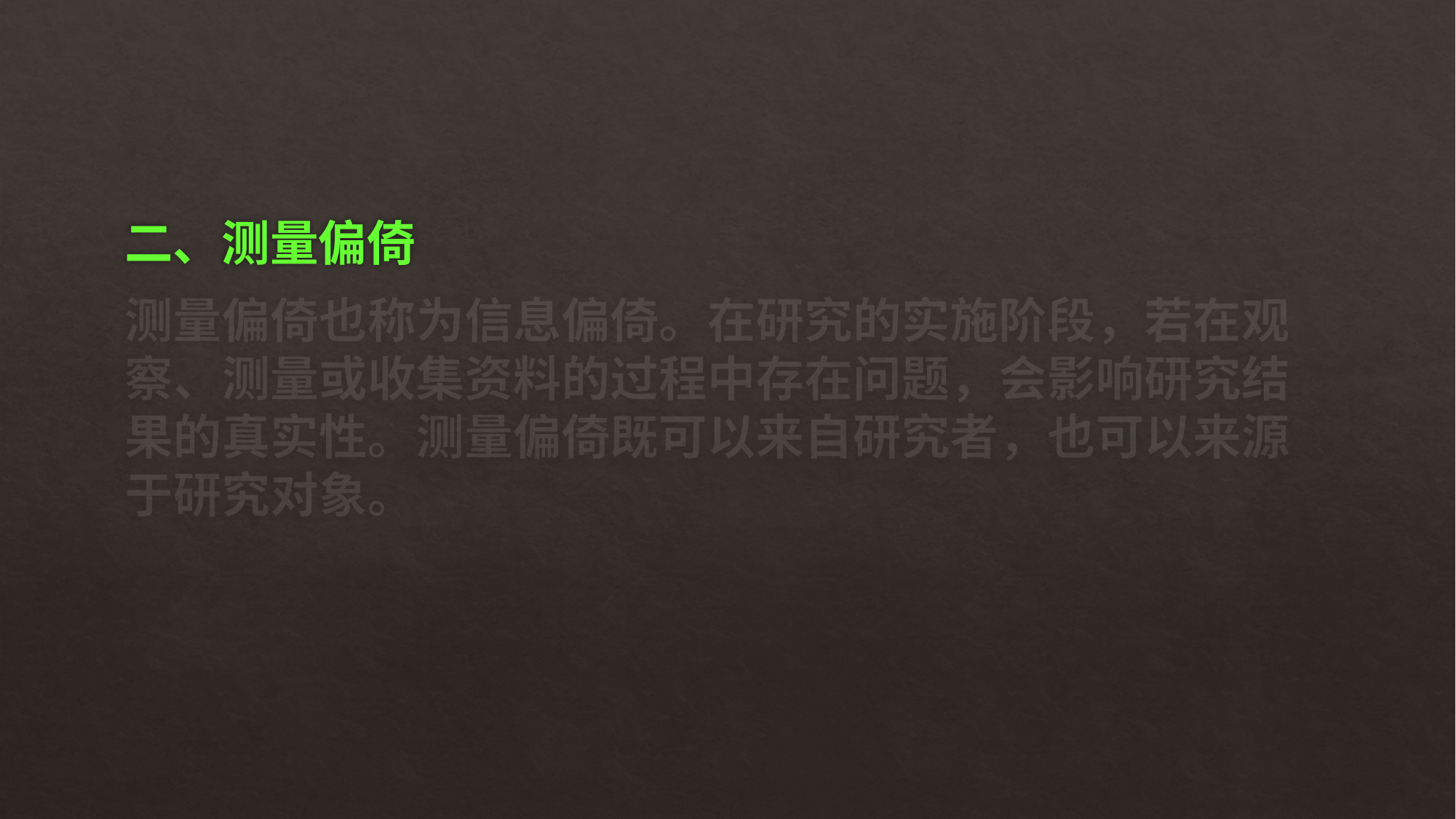

#
二、测量偏倚
测量偏倚也称为信息偏倚。在研究的实施阶段，若在观察、测量或收集资料的过程中存在问题，会影响研究结果的真实性。测量偏倚既可以来自研究者，也可以来源于研究对象。